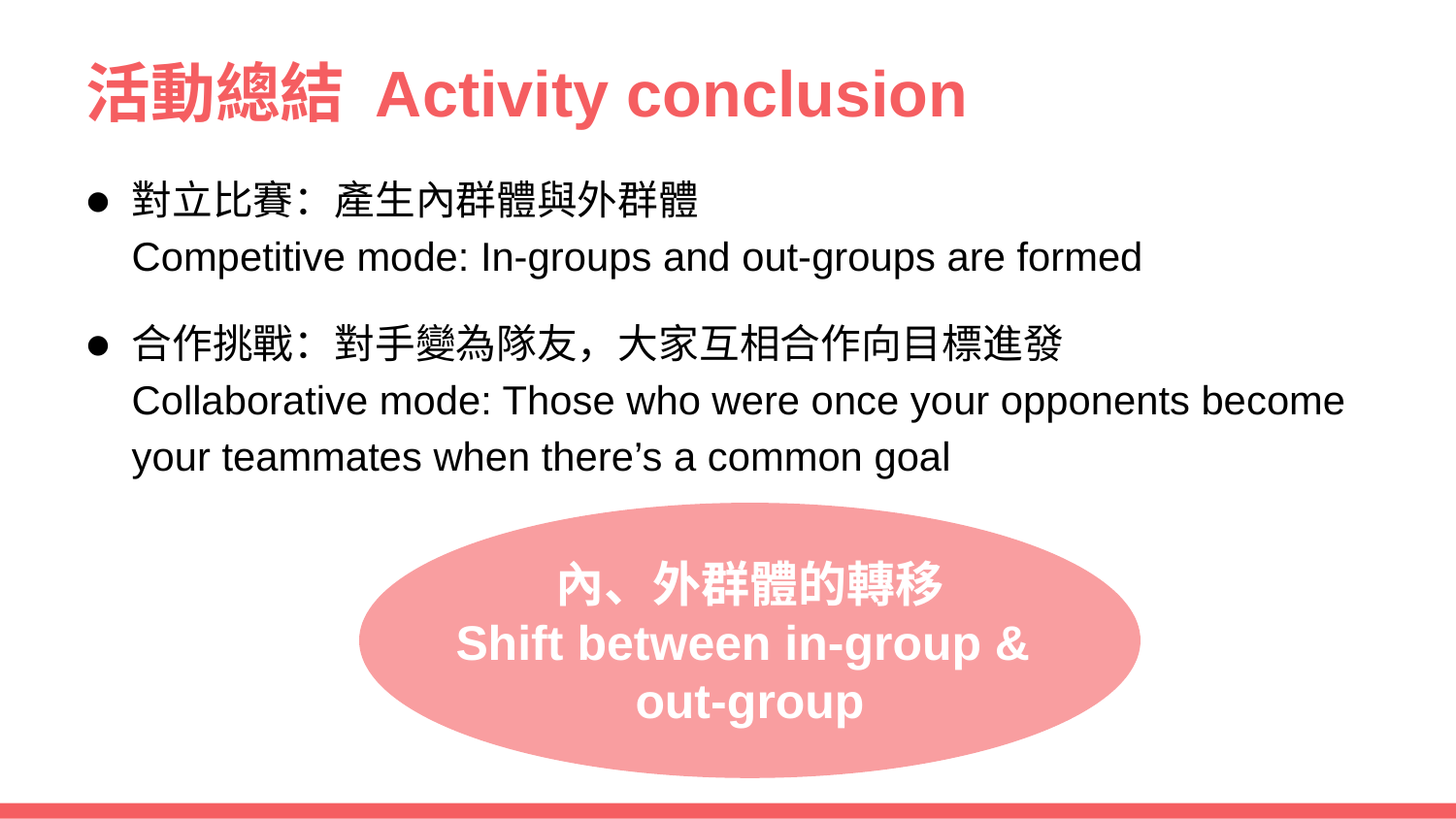

# 活動總結 Activity conclusion
對立比賽：產生內群體與外群體
Competitive mode: In-groups and out-groups are formed
合作挑戰：對手變為隊友，大家互相合作向目標進發
Collaborative mode: Those who were once your opponents become your teammates when there’s a common goal

內、外群體的轉移
Shift between in-group &  out-group